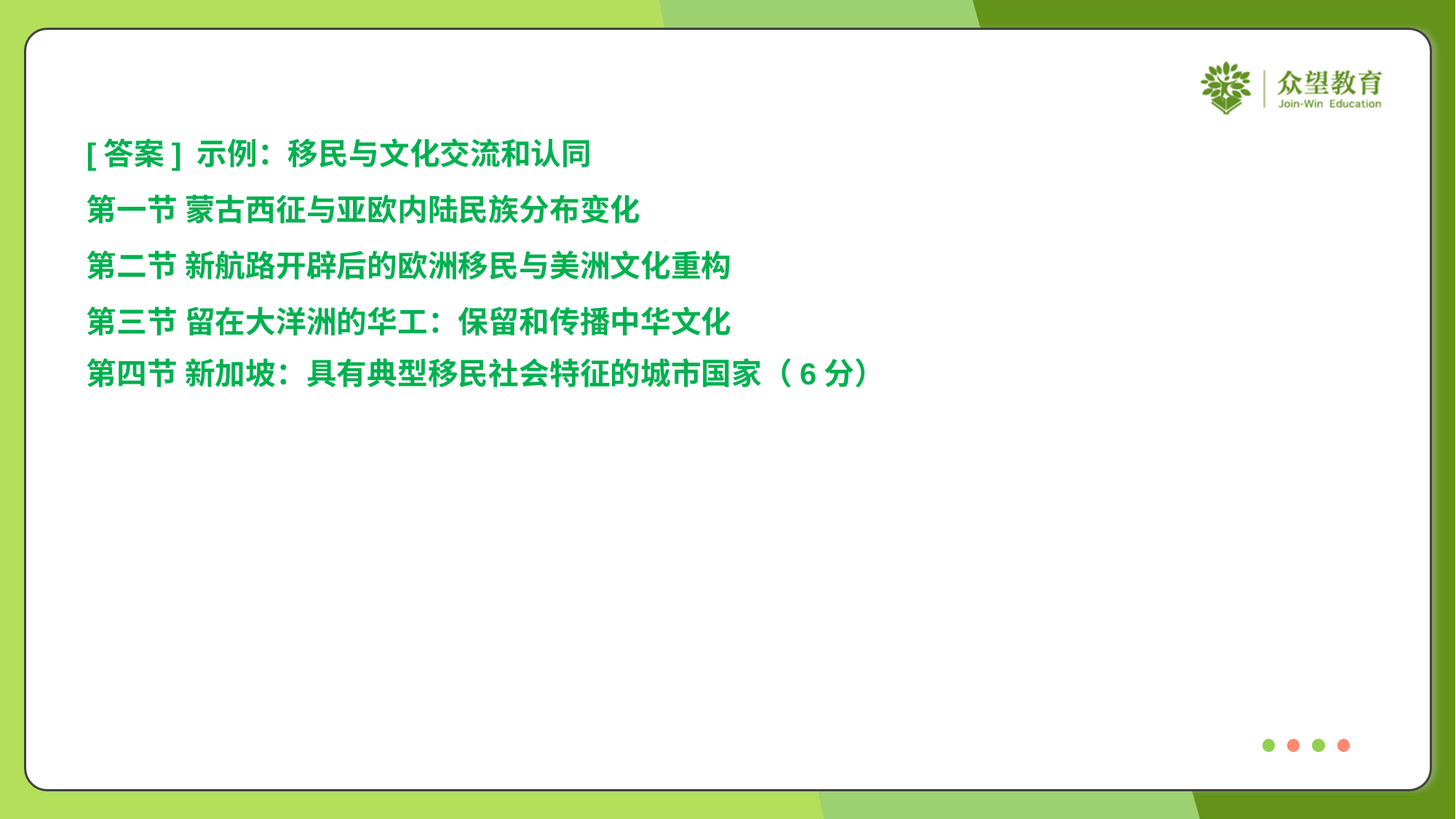

[答案] 示例：移民与文化交流和认同
第一节 蒙古西征与亚欧内陆民族分布变化
第二节 新航路开辟后的欧洲移民与美洲文化重构
第三节 留在大洋洲的华工：保留和传播中华文化
第四节 新加坡：具有典型移民社会特征的城市国家（6分）